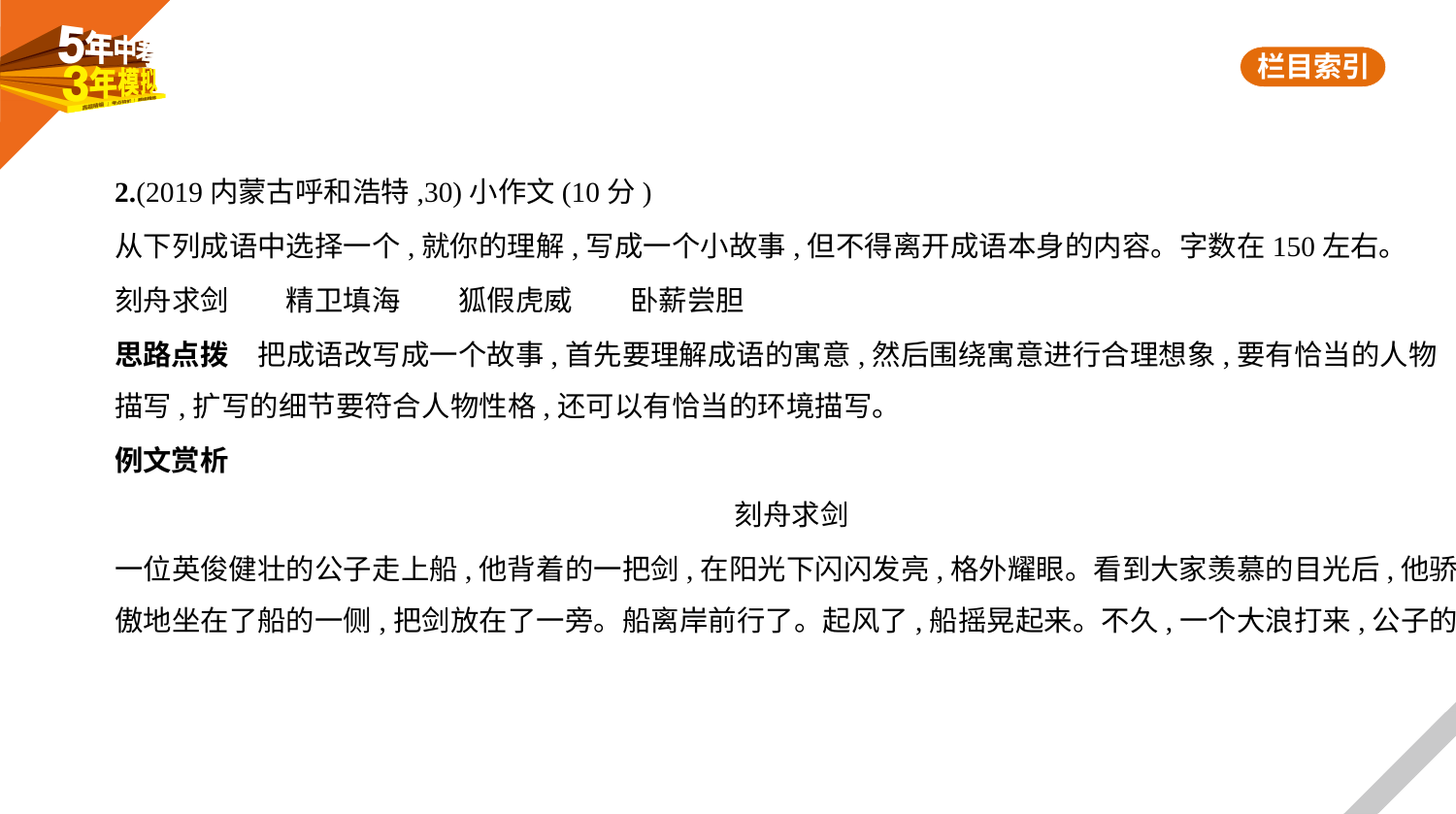

2.(2019内蒙古呼和浩特,30)小作文(10分)
从下列成语中选择一个,就你的理解,写成一个小故事,但不得离开成语本身的内容。字数在150左右。
刻舟求剑　　精卫填海　　狐假虎威　　卧薪尝胆
思路点拨　把成语改写成一个故事,首先要理解成语的寓意,然后围绕寓意进行合理想象,要有恰当的人物
描写,扩写的细节要符合人物性格,还可以有恰当的环境描写。
例文赏析
刻舟求剑
一位英俊健壮的公子走上船,他背着的一把剑,在阳光下闪闪发亮,格外耀眼。看到大家羡慕的目光后,他骄
傲地坐在了船的一侧,把剑放在了一旁。船离岸前行了。起风了,船摇晃起来。不久,一个大浪打来,公子的